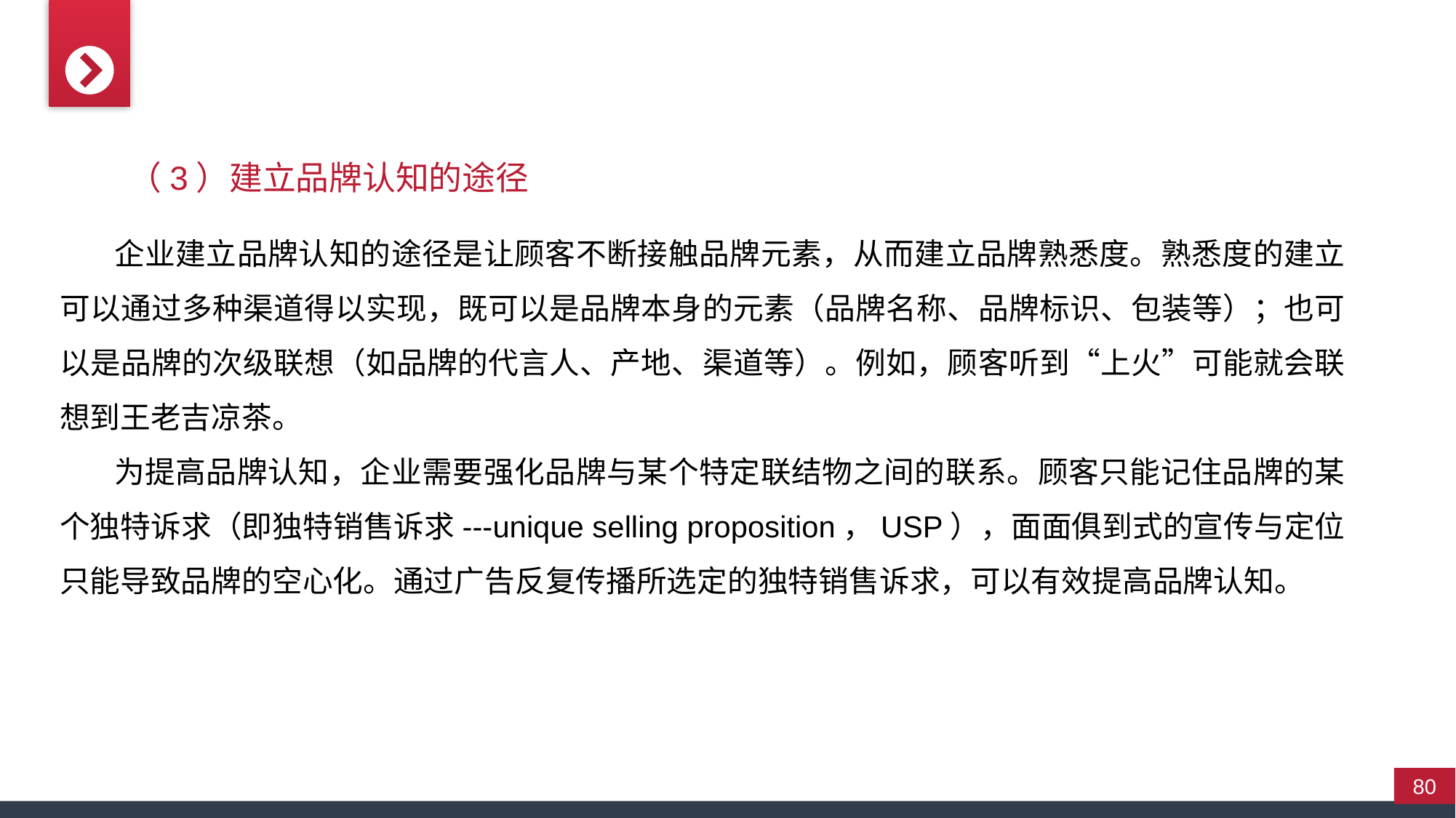

（3）建立品牌认知的途径
企业建立品牌认知的途径是让顾客不断接触品牌元素，从而建立品牌熟悉度。熟悉度的建立可以通过多种渠道得以实现，既可以是品牌本身的元素（品牌名称、品牌标识、包装等）；也可以是品牌的次级联想（如品牌的代言人、产地、渠道等）。例如，顾客听到“上火”可能就会联想到王老吉凉茶。
为提高品牌认知，企业需要强化品牌与某个特定联结物之间的联系。顾客只能记住品牌的某个独特诉求（即独特销售诉求---unique selling proposition，USP），面面俱到式的宣传与定位只能导致品牌的空心化。通过广告反复传播所选定的独特销售诉求，可以有效提高品牌认知。